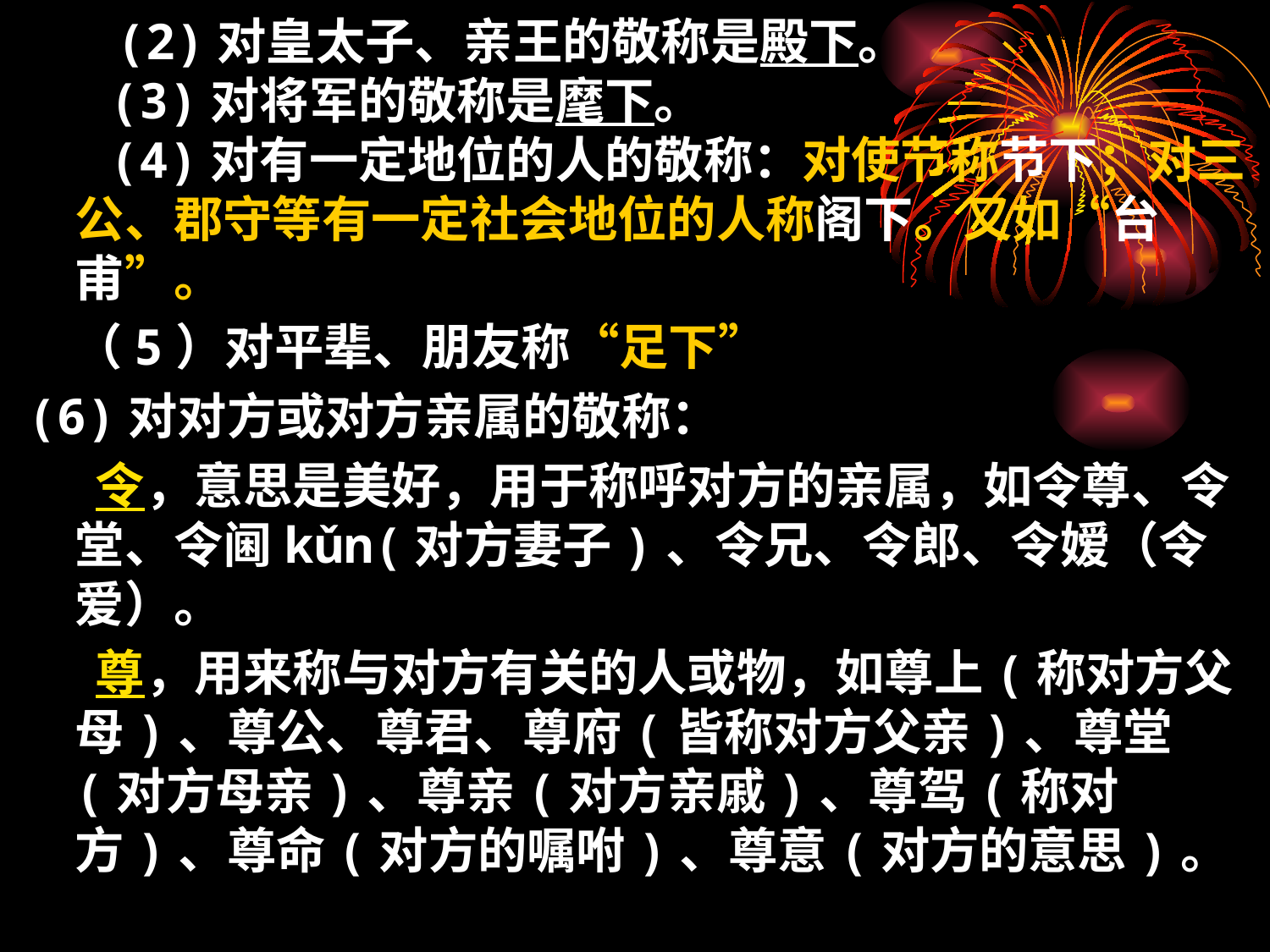

(2)对皇太子、亲王的敬称是殿下。
  (3)对将军的敬称是麾下。
  (4)对有一定地位的人的敬称：对使节称节下；对三公、郡守等有一定社会地位的人称阁下。又如“台甫”。
   （5）对平辈、朋友称“足下”
(6)对对方或对方亲属的敬称：
     令，意思是美好，用于称呼对方的亲属，如令尊、令堂、令阃kǔn(对方妻子)、令兄、令郎、令嫒（令爱）。
     尊，用来称与对方有关的人或物，如尊上(称对方父母)、尊公、尊君、尊府(皆称对方父亲)、尊堂(对方母亲)、尊亲(对方亲戚)、尊驾(称对方)、尊命(对方的嘱咐)、尊意(对方的意思)。